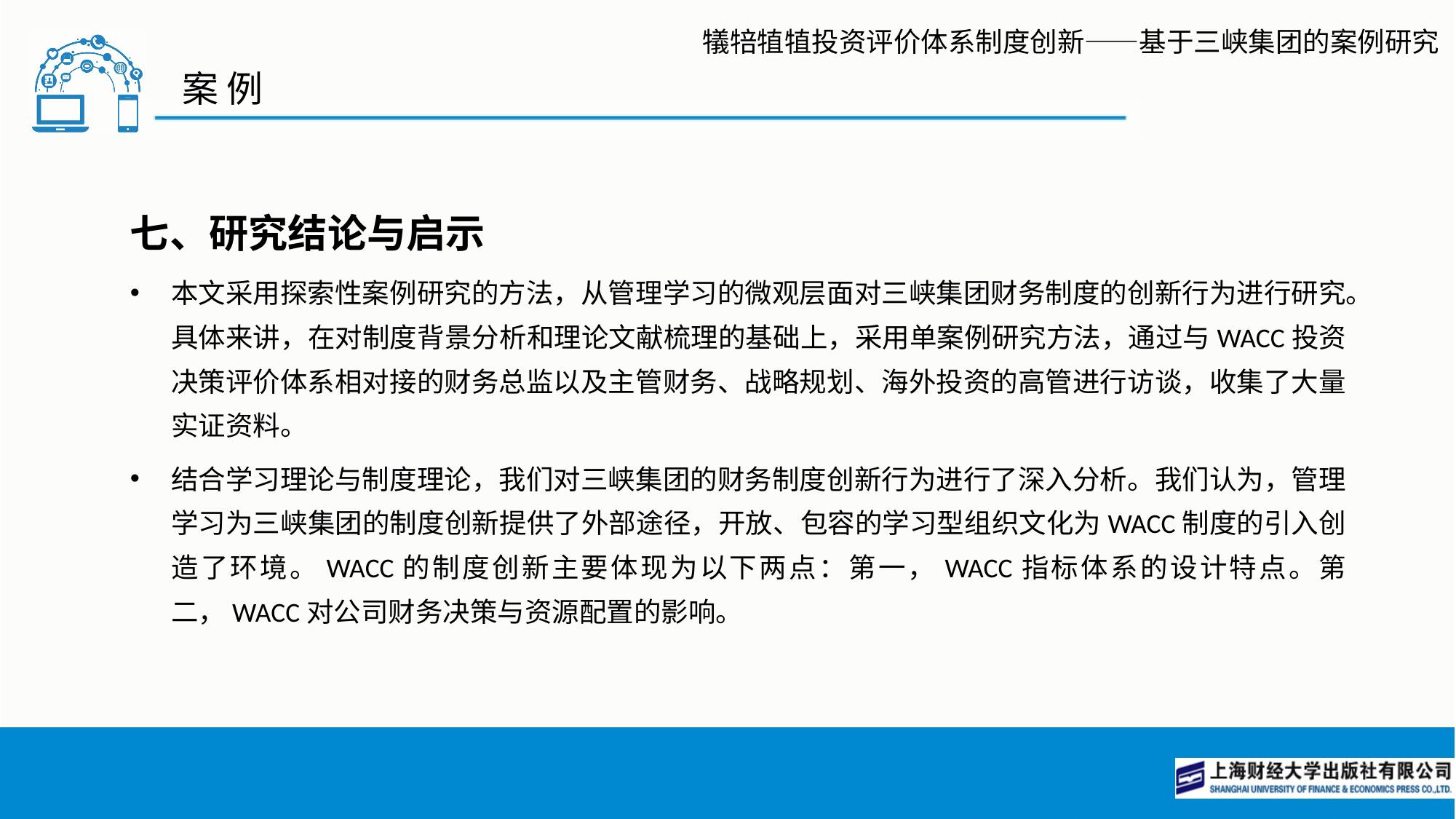

犠犃犆犆投资评价体系制度创新——基于三峡集团的案例研究
# 案 例
七、研究结论与启示
本文采用探索性案例研究的方法，从管理学习的微观层面对三峡集团财务制度的创新行为进行研究。具体来讲，在对制度背景分析和理论文献梳理的基础上，采用单案例研究方法，通过与WACC投资决策评价体系相对接的财务总监以及主管财务、战略规划、海外投资的高管进行访谈，收集了大量实证资料。
结合学习理论与制度理论，我们对三峡集团的财务制度创新行为进行了深入分析。我们认为，管理学习为三峡集团的制度创新提供了外部途径，开放、包容的学习型组织文化为WACC制度的引入创造了环境。WACC的制度创新主要体现为以下两点：第一，WACC指标体系的设计特点。第二，WACC对公司财务决策与资源配置的影响。